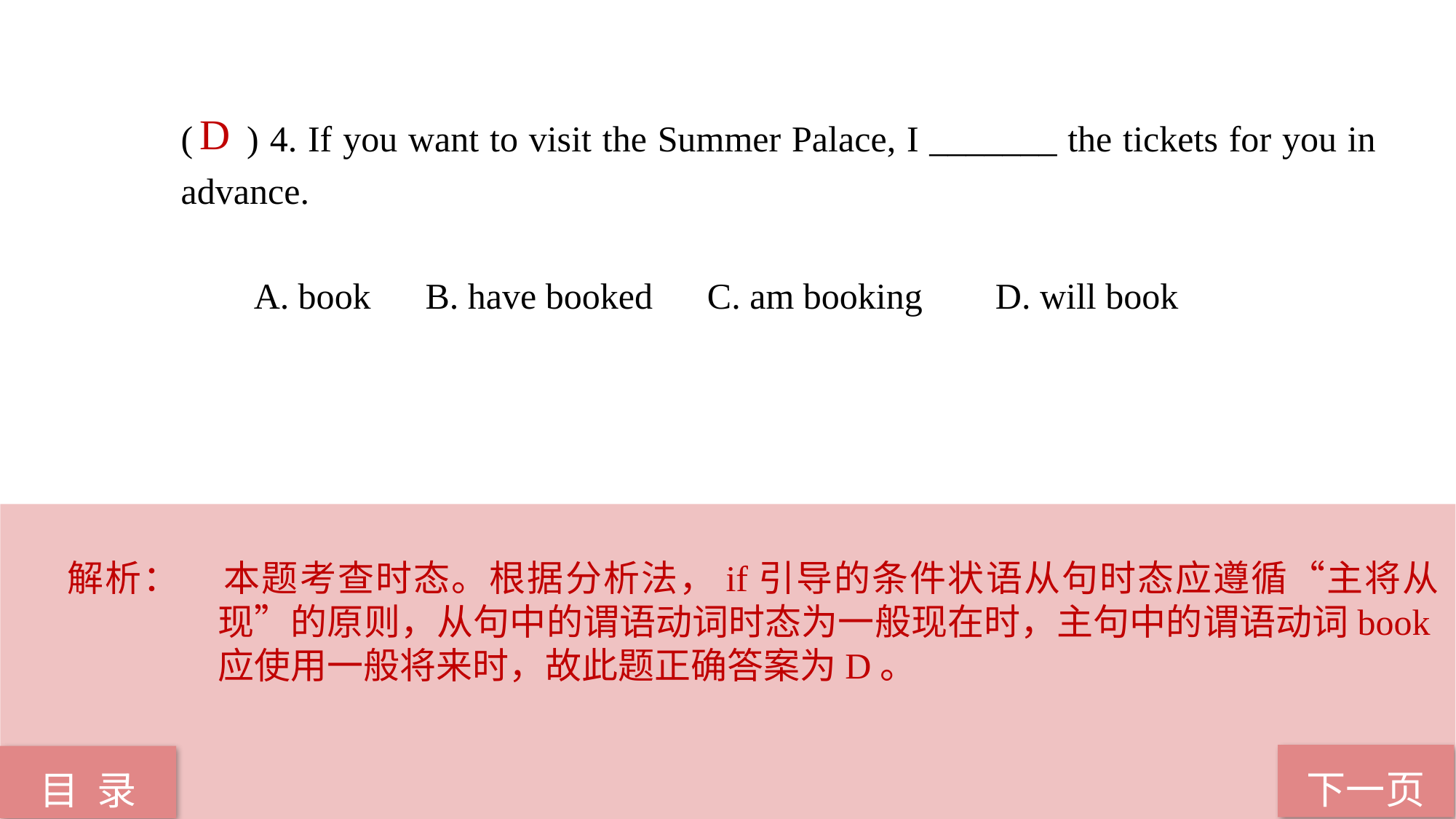

D
(     ) 4. If you want to visit the Summer Palace, I _______ the tickets for you in advance.

        A. book      B. have booked      C. am booking        D. will book
解析：	本题考查时态。根据分析法，if引导的条件状语从句时态应遵循“主将从现”的原则，从句中的谓语动词时态为一般现在时，主句中的谓语动词book应使用一般将来时，故此题正确答案为D。